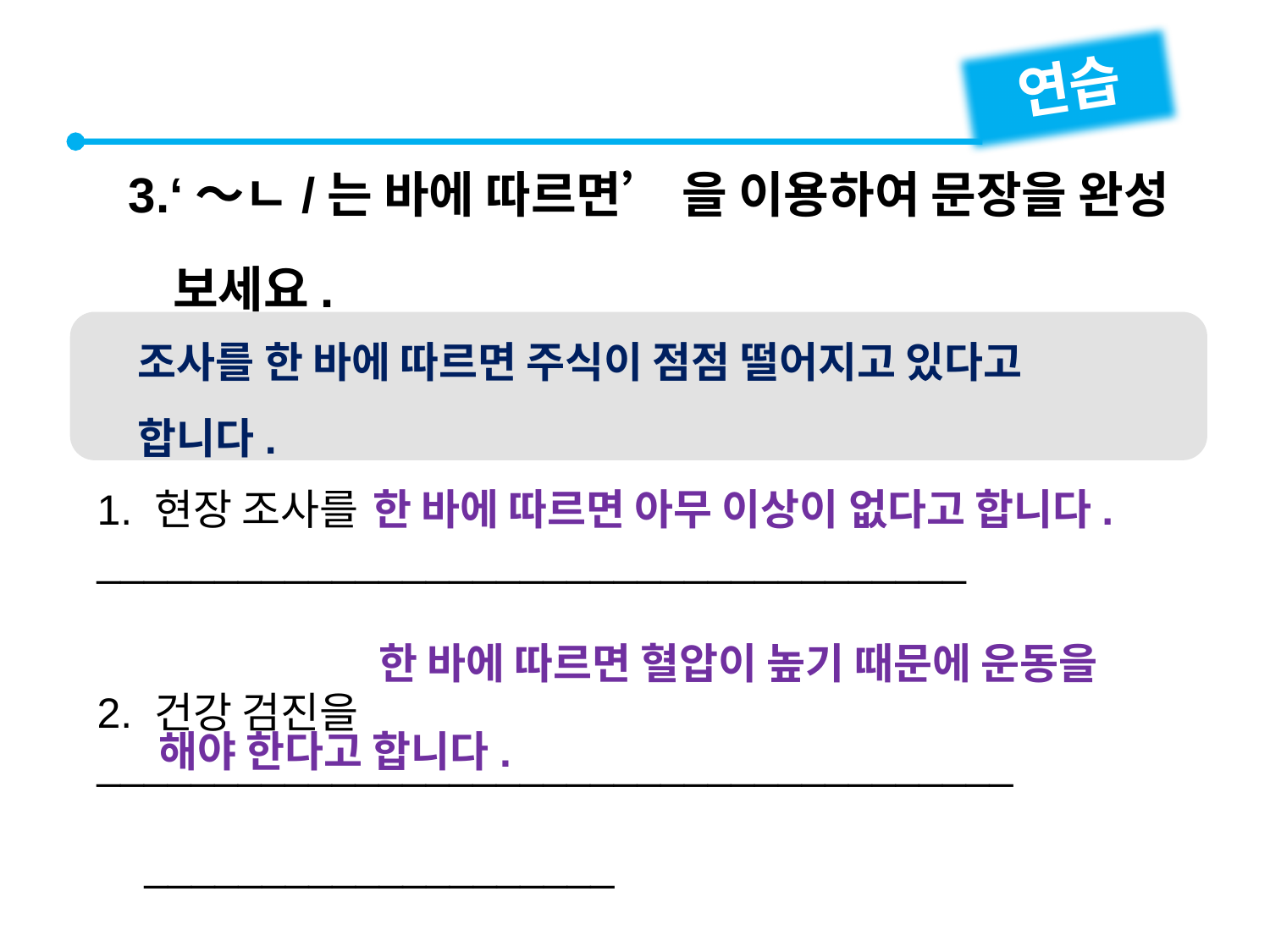

연습
3.‘～ㄴ/는 바에 따르면’ 을 이용하여 문장을 완성
       보세요.
    조사를 한 바에 따르면 주식이 점점 떨어지고 있다고
    합니다.
1. 현장 조사를 _____________________________________

2. 건강 검진을 _______________________________________

    ____________________
한 바에 따르면 아무 이상이 없다고 합니다.
한 바에 따르면 혈압이 높기 때문에 운동을
해야 한다고 합니다.